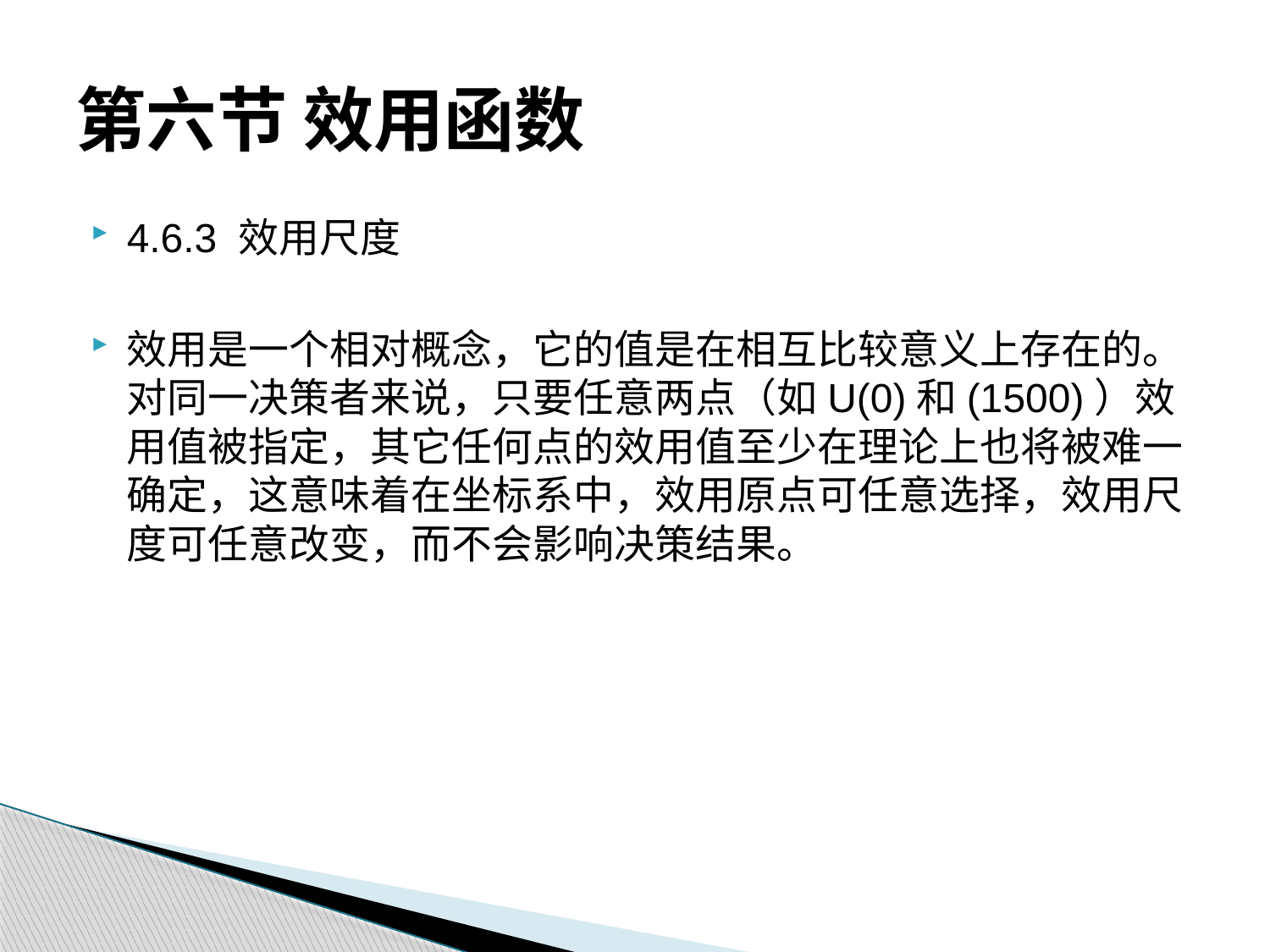

# 第六节 效用函数
4.6.3 效用尺度

效用是一个相对概念，它的值是在相互比较意义上存在的。对同一决策者来说，只要任意两点（如U(0)和(1500)）效用值被指定，其它任何点的效用值至少在理论上也将被难一确定，这意味着在坐标系中，效用原点可任意选择，效用尺度可任意改变，而不会影响决策结果。